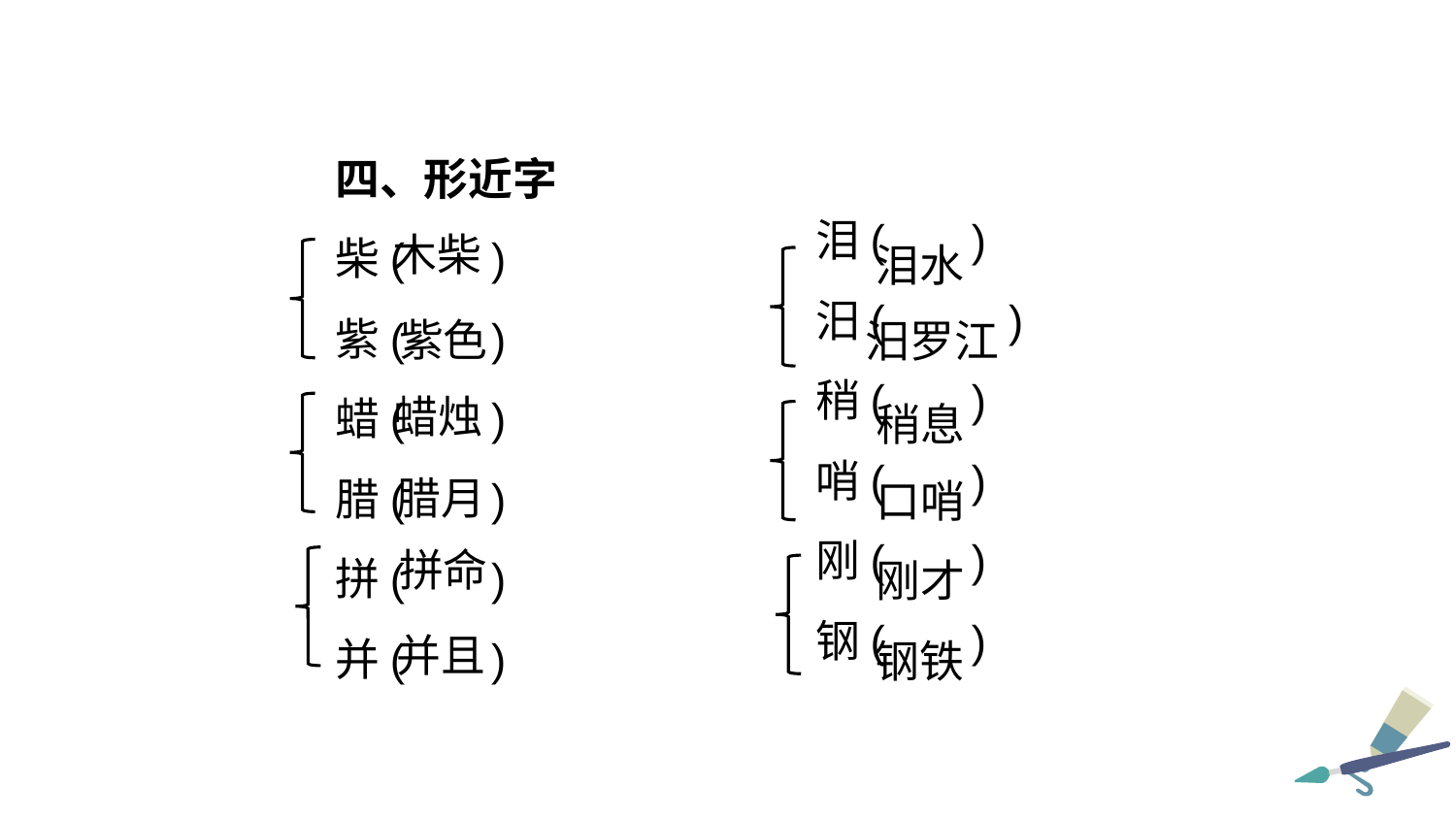

四、形近字
柴(       )
紫(       )
蜡(       )
腊(       )
拼(       )
并(       )

泪(       )
汨(          )
稍(       )
哨(       )
刚(       )
钢(       )
木柴
泪水

紫色
汨罗江
蜡烛
稍息

腊月
口哨
拼命
刚才

并且
钢铁